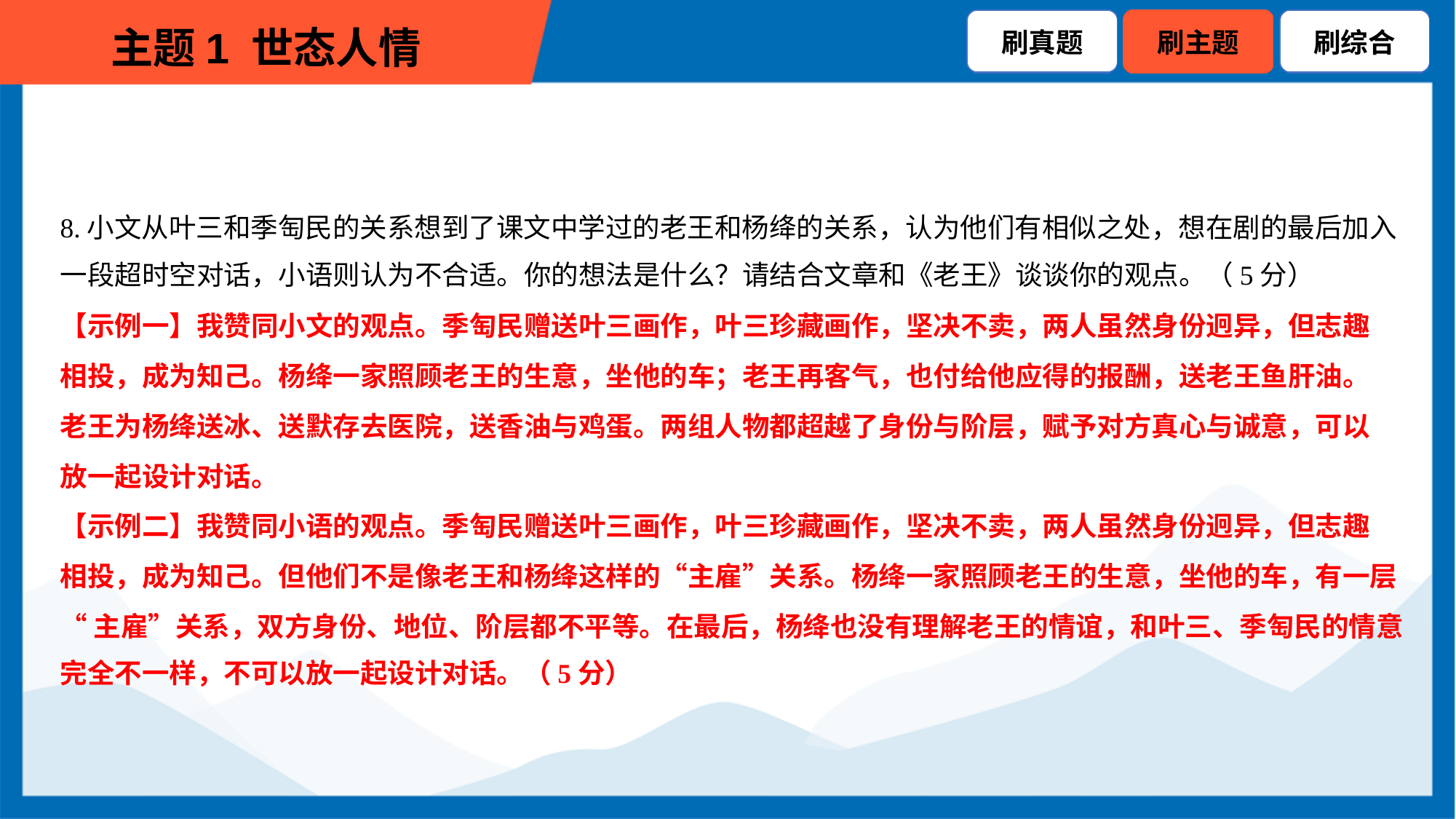

8.小文从叶三和季匋民的关系想到了课文中学过的老王和杨绛的关系，认为他们有相似之处，想在剧的最后加入
一段超时空对话，小语则认为不合适。你的想法是什么？请结合文章和《老王》谈谈你的观点。（5分）
【示例一】我赞同小文的观点。季匋民赠送叶三画作，叶三珍藏画作，坚决不卖，两人虽然身份迥异，但志趣
相投，成为知己。杨绛一家照顾老王的生意，坐他的车；老王再客气，也付给他应得的报酬，送老王鱼肝油。
老王为杨绛送冰、送默存去医院，送香油与鸡蛋。两组人物都超越了身份与阶层，赋予对方真心与诚意，可以
放一起设计对话。
【示例二】我赞同小语的观点。季匋民赠送叶三画作，叶三珍藏画作，坚决不卖，两人虽然身份迥异，但志趣
相投，成为知己。但他们不是像老王和杨绛这样的“主雇”关系。杨绛一家照顾老王的生意，坐他的车，有一层
“主雇”关系，双方身份、地位、阶层都不平等。在最后，杨绛也没有理解老王的情谊，和叶三、季匋民的情意
完全不一样，不可以放一起设计对话。（5分）